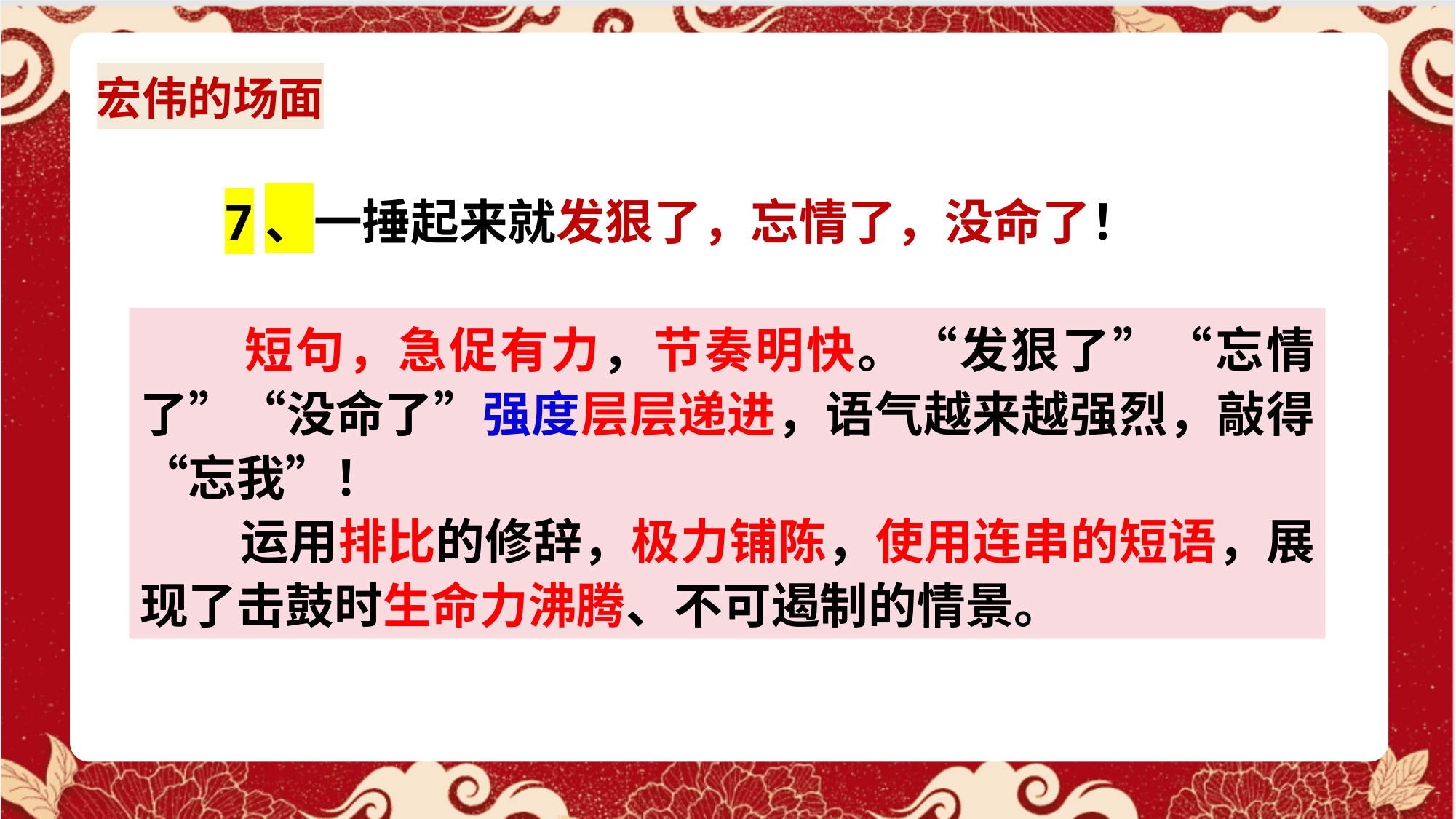

宏伟的场面
7、一捶起来就发狠了，忘情了，没命了！
 短句，急促有力，节奏明快。“发狠了”“忘情了”“没命了”强度层层递进，语气越来越强烈，敲得“忘我”！
 运用排比的修辞，极力铺陈，使用连串的短语，展现了击鼓时生命力沸腾、不可遏制的情景。